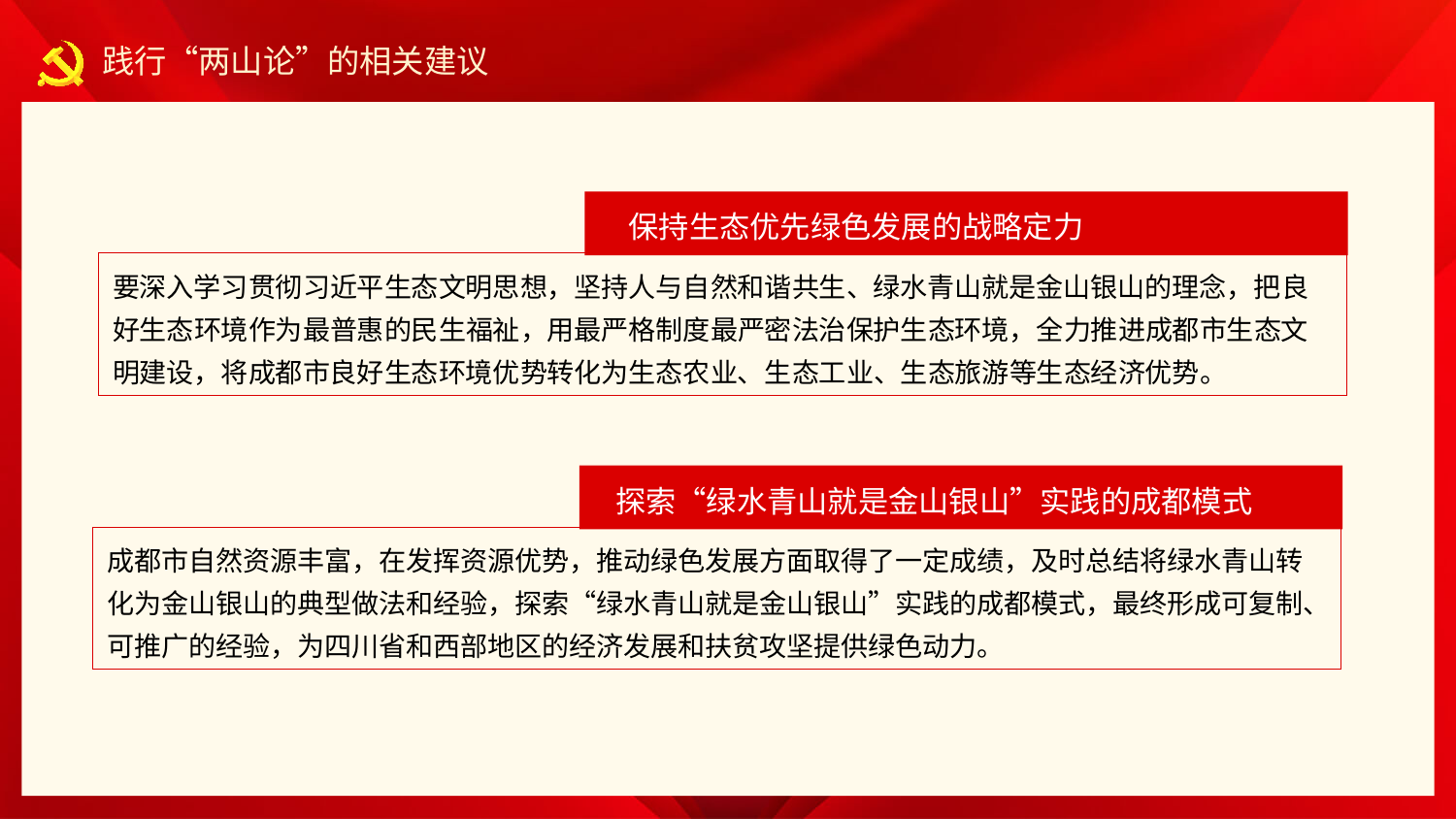

保持生态优先绿色发展的战略定力
要深入学习贯彻习近平生态文明思想，坚持人与自然和谐共生、绿水青山就是金山银山的理念，把良好生态环境作为最普惠的民生福祉，用最严格制度最严密法治保护生态环境，全力推进成都市生态文明建设，将成都市良好生态环境优势转化为生态农业、生态工业、生态旅游等生态经济优势。

探索“绿水青山就是金山银山”实践的成都模式
成都市自然资源丰富，在发挥资源优势，推动绿色发展方面取得了一定成绩，及时总结将绿水青山转化为金山银山的典型做法和经验，探索“绿水青山就是金山银山”实践的成都模式，最终形成可复制、可推广的经验，为四川省和西部地区的经济发展和扶贫攻坚提供绿色动力。